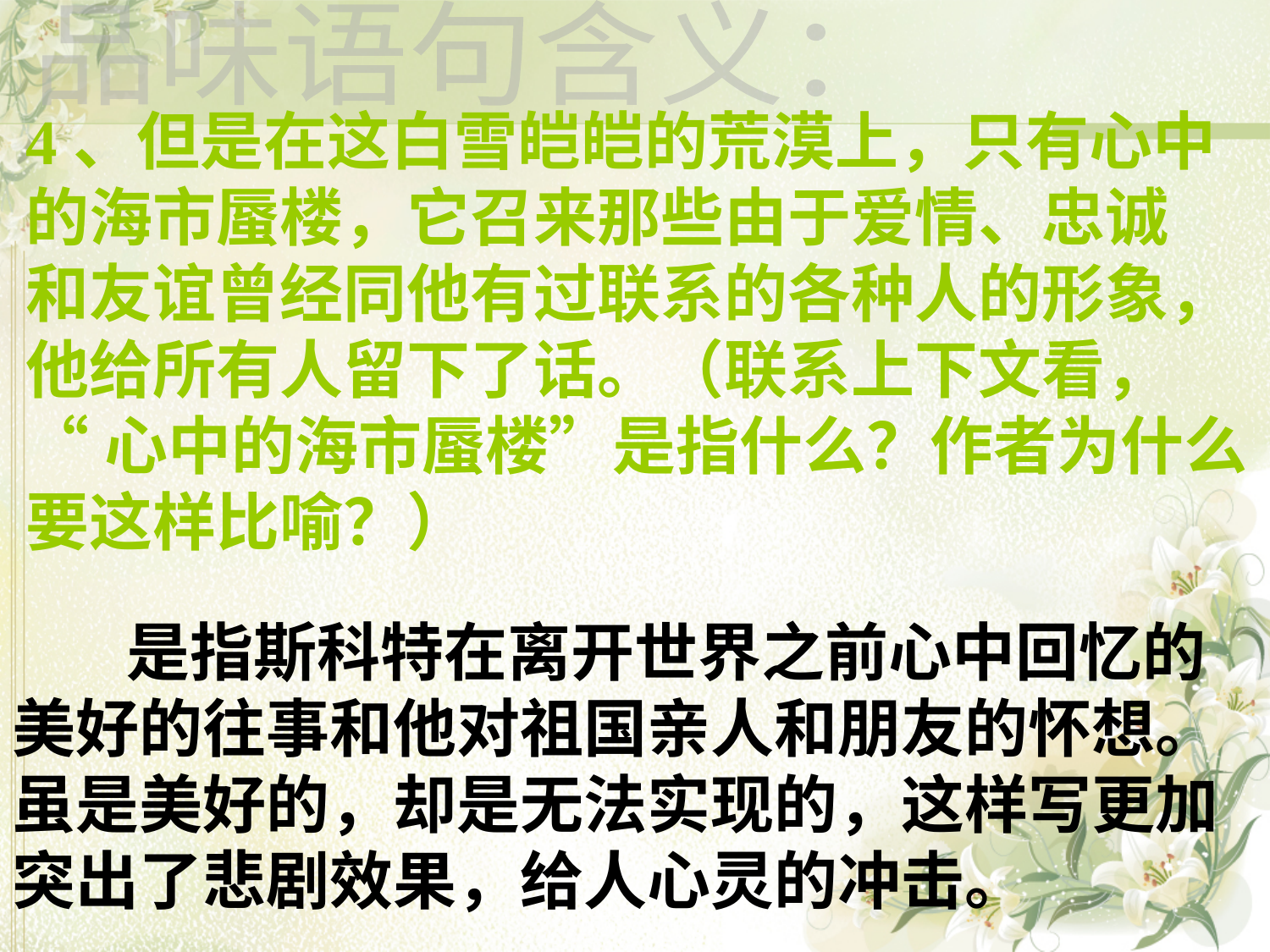

品味语句含义：
4、但是在这白雪皑皑的荒漠上，只有心中
的海市蜃楼，它召来那些由于爱情、忠诚
和友谊曾经同他有过联系的各种人的形象，
他给所有人留下了话。（联系上下文看，
“心中的海市蜃楼”是指什么？作者为什么
要这样比喻？）
       是指斯科特在离开世界之前心中回忆的美好的往事和他对祖国亲人和朋友的怀想。
虽是美好的，却是无法实现的，这样写更加突出了悲剧效果，给人心灵的冲击。